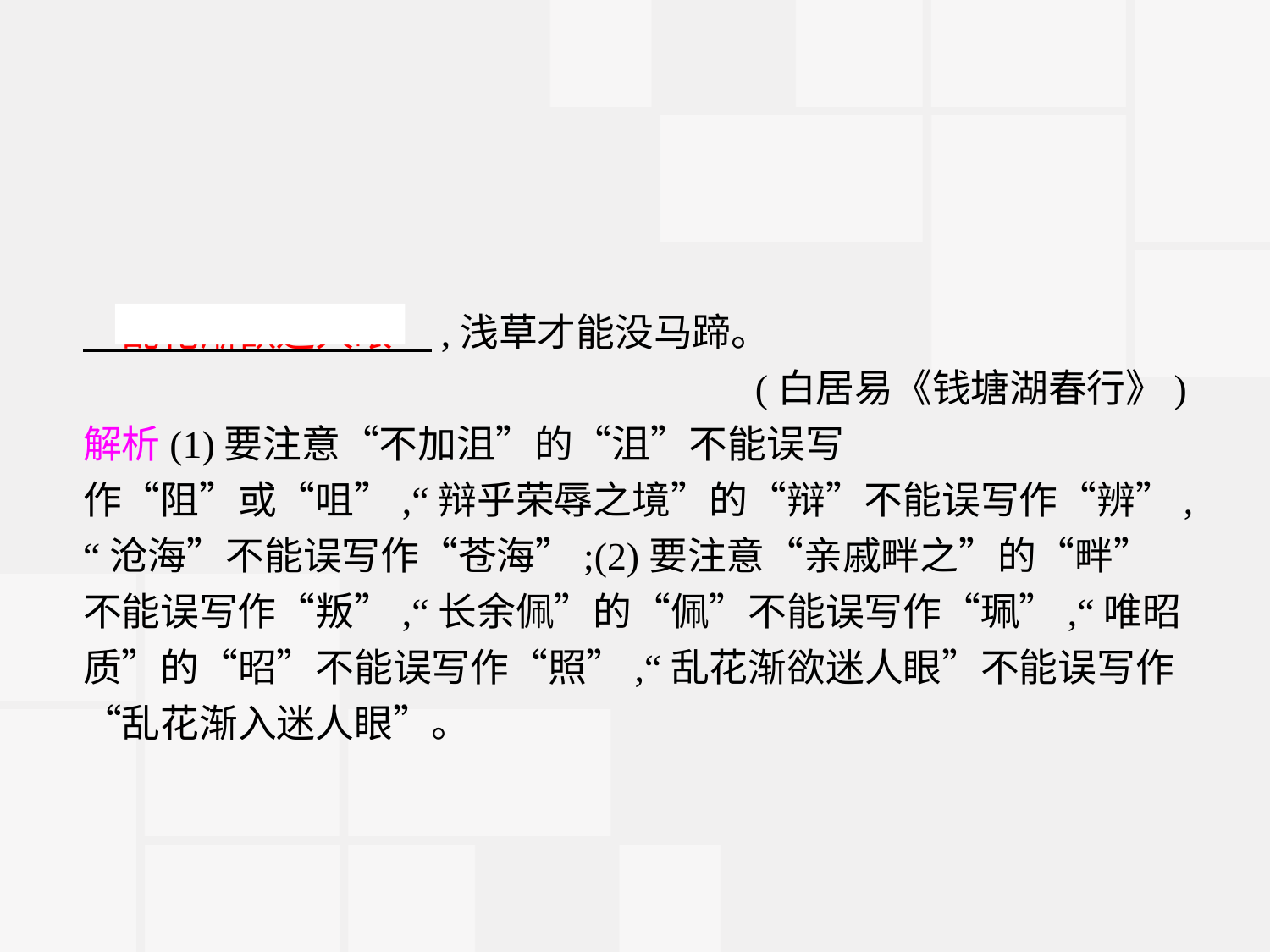

乱花渐欲迷人眼　,浅草才能没马蹄。
(白居易《钱塘湖春行》)
解析(1)要注意“不加沮”的“沮”不能误写作“阻”或“咀”,“辩乎荣辱之境”的“辩”不能误写作“辨”,“沧海”不能误写作“苍海”;(2)要注意“亲戚畔之”的“畔”不能误写作“叛”,“长余佩”的“佩”不能误写作“珮”,“唯昭质”的“昭”不能误写作“照”,“乱花渐欲迷人眼”不能误写作“乱花渐入迷人眼”。